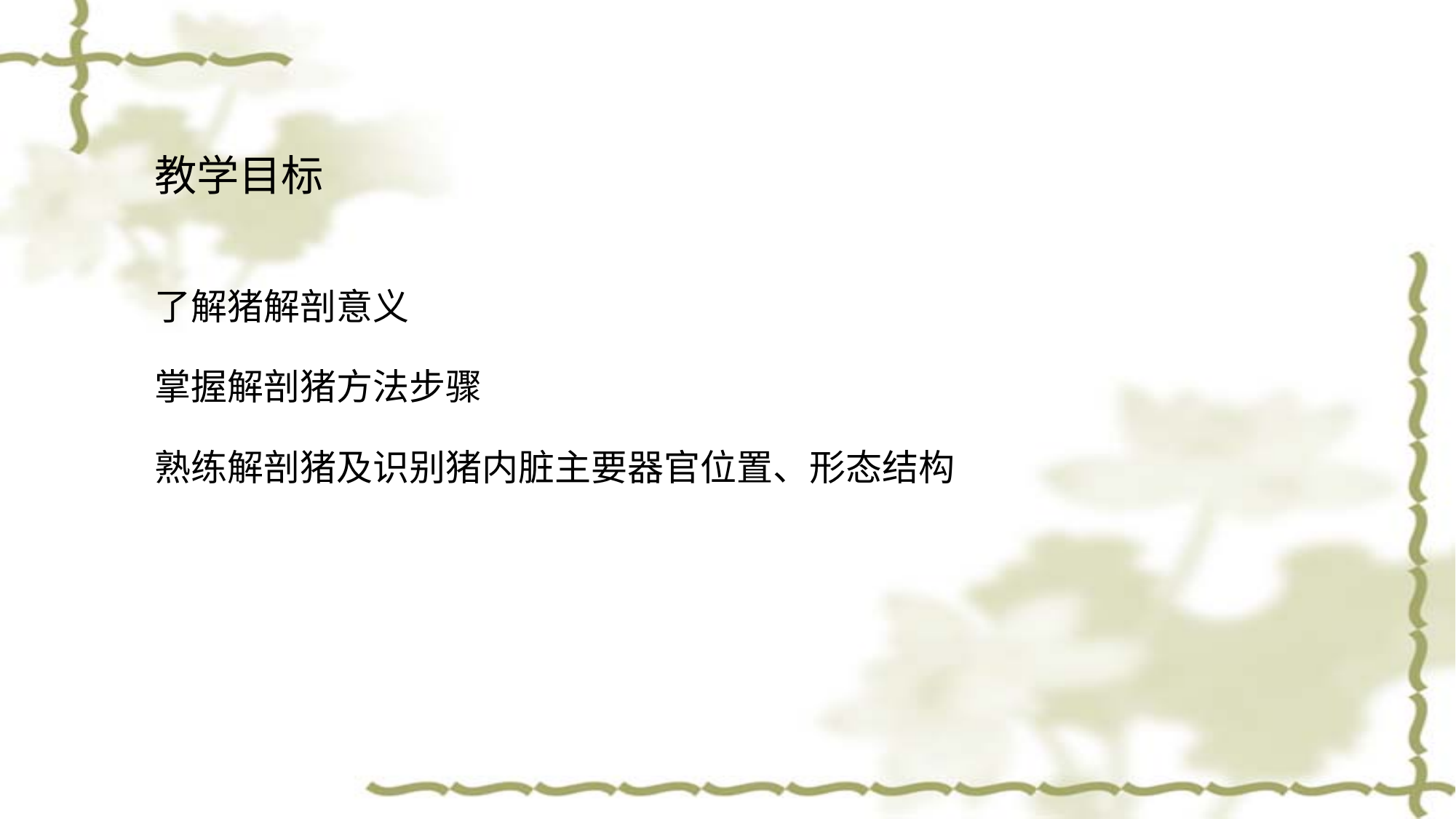

教学目标
了解猪解剖意义
掌握解剖猪方法步骤
熟练解剖猪及识别猪内脏主要器官位置、形态结构